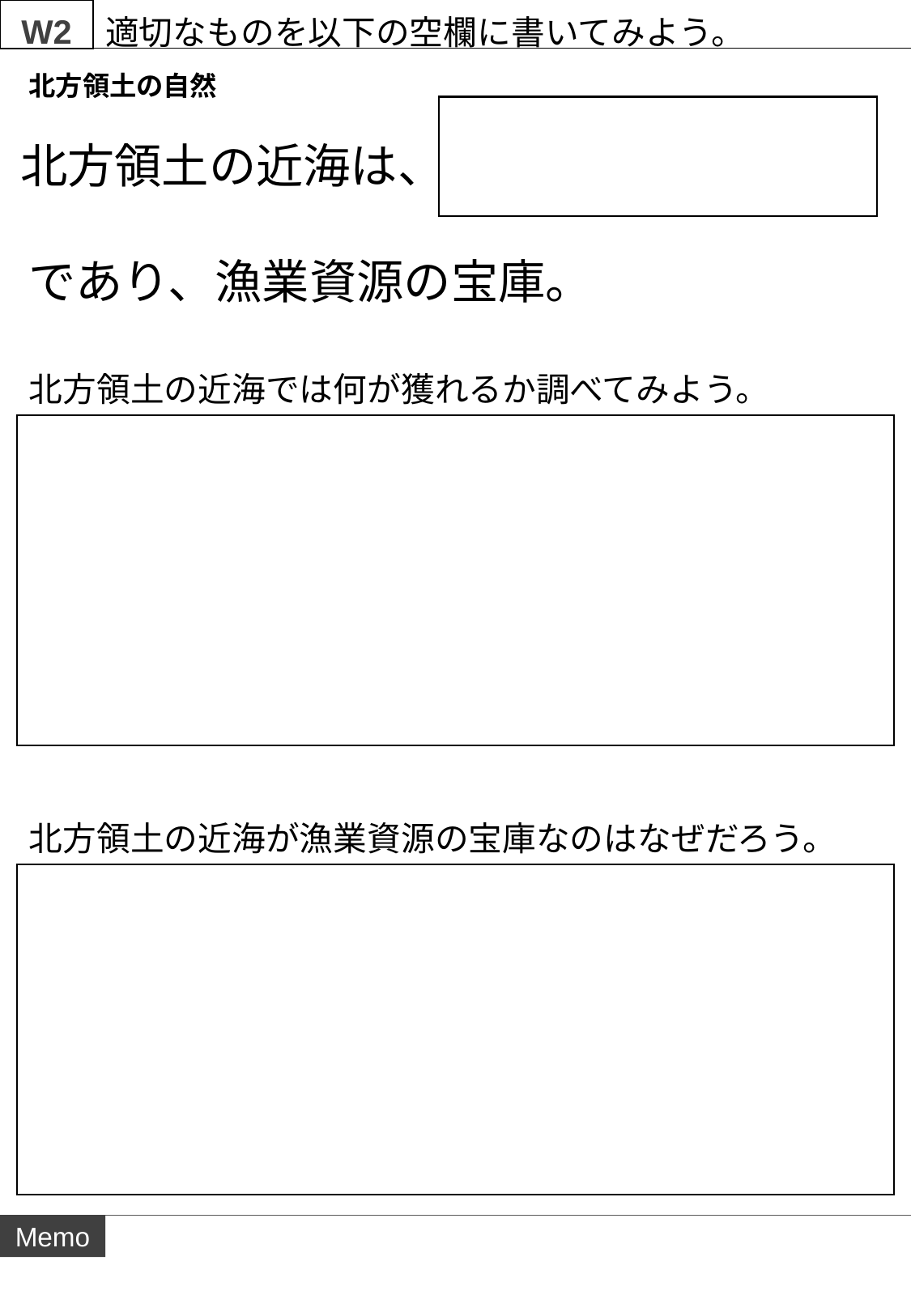

W2
適切なものを以下の空欄に書いてみよう。
北方領土の自然

北方領土の近海は、
であり、漁業資源の宝庫。
北方領土の近海では何が獲れるか調べてみよう。

北方領土の近海が漁業資源の宝庫なのはなぜだろう。

Memo